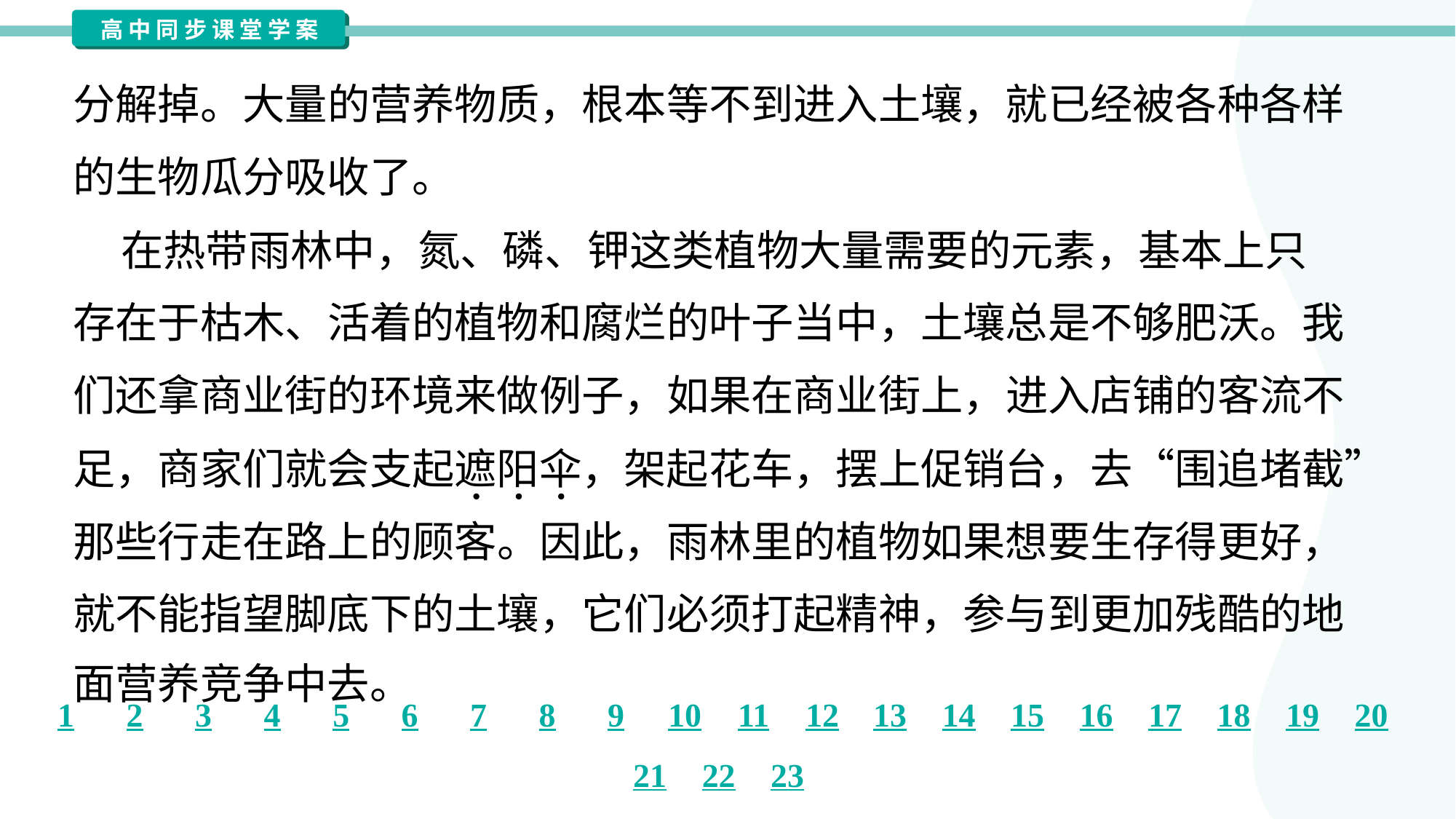

分解掉。大量的营养物质，根本等不到进入土壤，就已经被各种各样
的生物瓜分吸收了。
    在热带雨林中，氮、磷、钾这类植物大量需要的元素，基本上只
存在于枯木、活着的植物和腐烂的叶子当中，土壤总是不够肥沃。我
们还拿商业街的环境来做例子，如果在商业街上，进入店铺的客流不
足，商家们就会支起遮阳伞，架起花车，摆上促销台，去“围追堵截”
那些行走在路上的顾客。因此，雨林里的植物如果想要生存得更好，
就不能指望脚底下的土壤，它们必须打起精神，参与到更加残酷的地
面营养竞争中去。#1.1.3